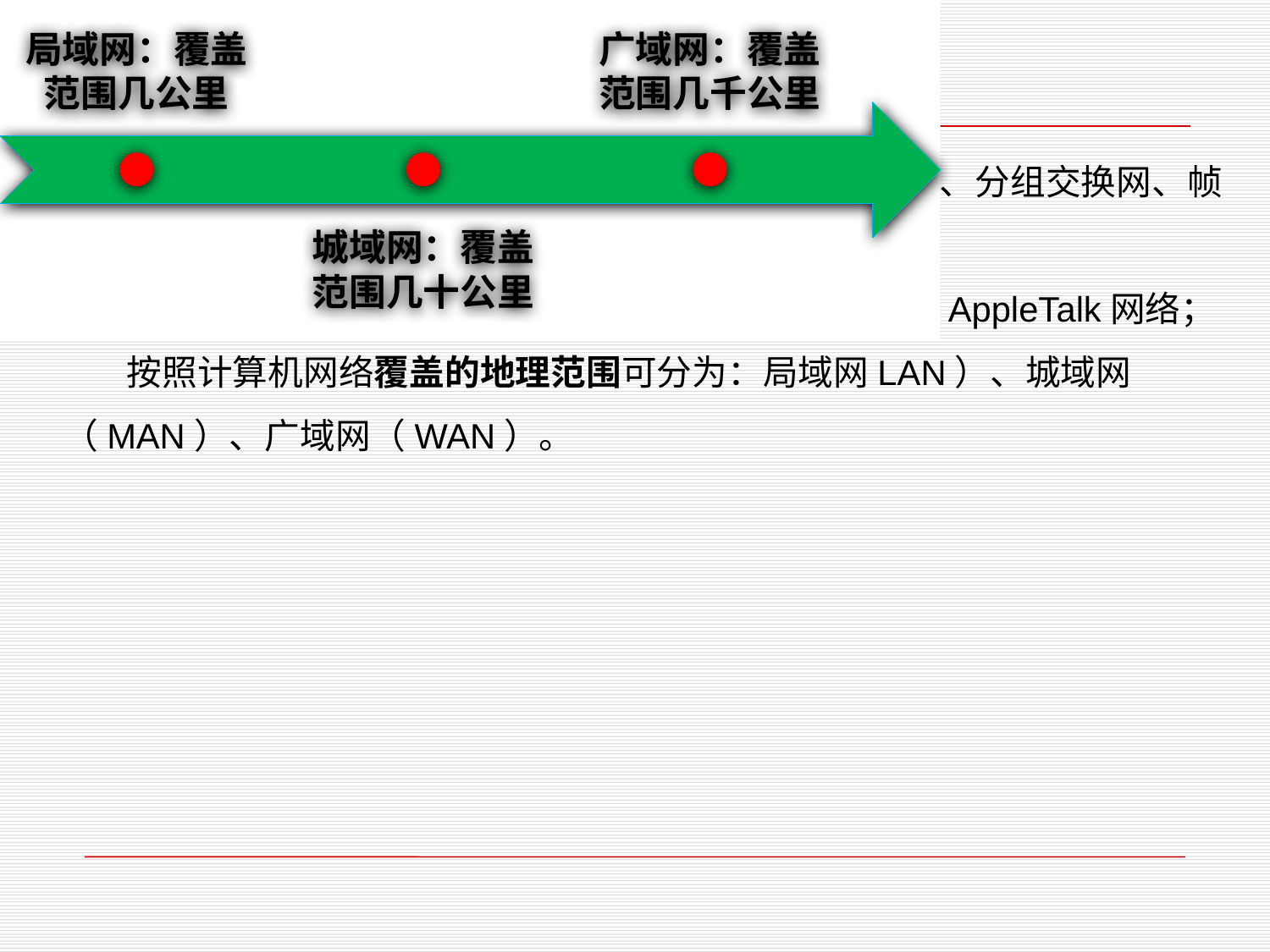

2.计算机网络分类
按照数据交换方式可分为：电路交换网、报文交换网、分组交换网、帧中继交换网和信元交换网；
按照通信协议可分为：以太网、因特网、令牌环网和AppleTalk网络；
按照计算机网络覆盖的地理范围可分为：局域网LAN）、城域网（MAN）、广域网（WAN）。
局域网：覆盖范围几公里
城域网：覆盖范围几十公里
广域网：覆盖范围几千公里
7